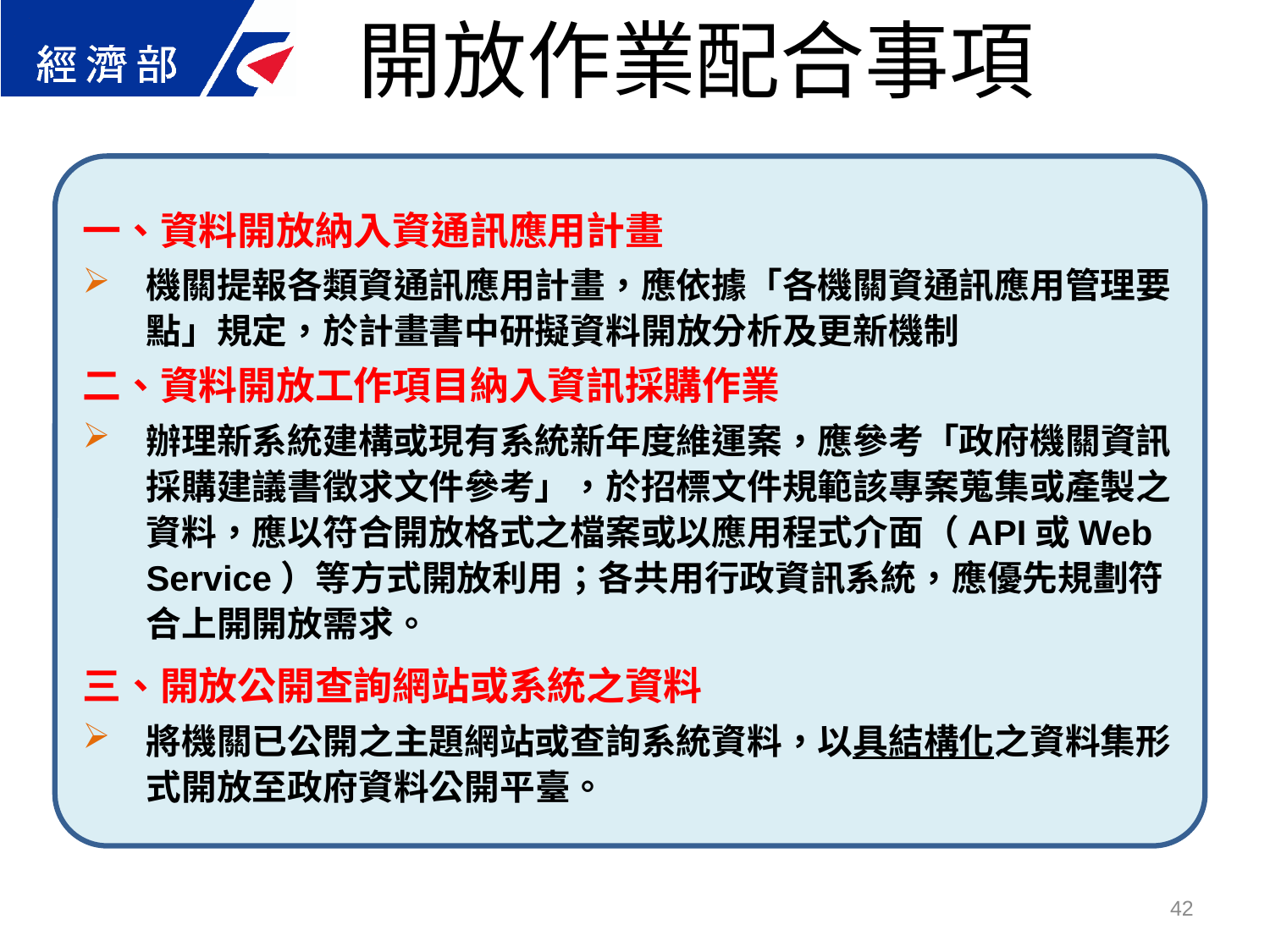

開放作業配合事項
一、資料開放納入資通訊應用計畫
機關提報各類資通訊應用計畫，應依據「各機關資通訊應用管理要點」規定，於計畫書中研擬資料開放分析及更新機制
二、資料開放工作項目納入資訊採購作業
辦理新系統建構或現有系統新年度維運案，應參考「政府機關資訊採購建議書徵求文件參考」，於招標文件規範該專案蒐集或產製之資料，應以符合開放格式之檔案或以應用程式介面（API或Web Service）等方式開放利用；各共用行政資訊系統，應優先規劃符合上開開放需求。
三、開放公開查詢網站或系統之資料
將機關已公開之主題網站或查詢系統資料，以具結構化之資料集形式開放至政府資料公開平臺。
42